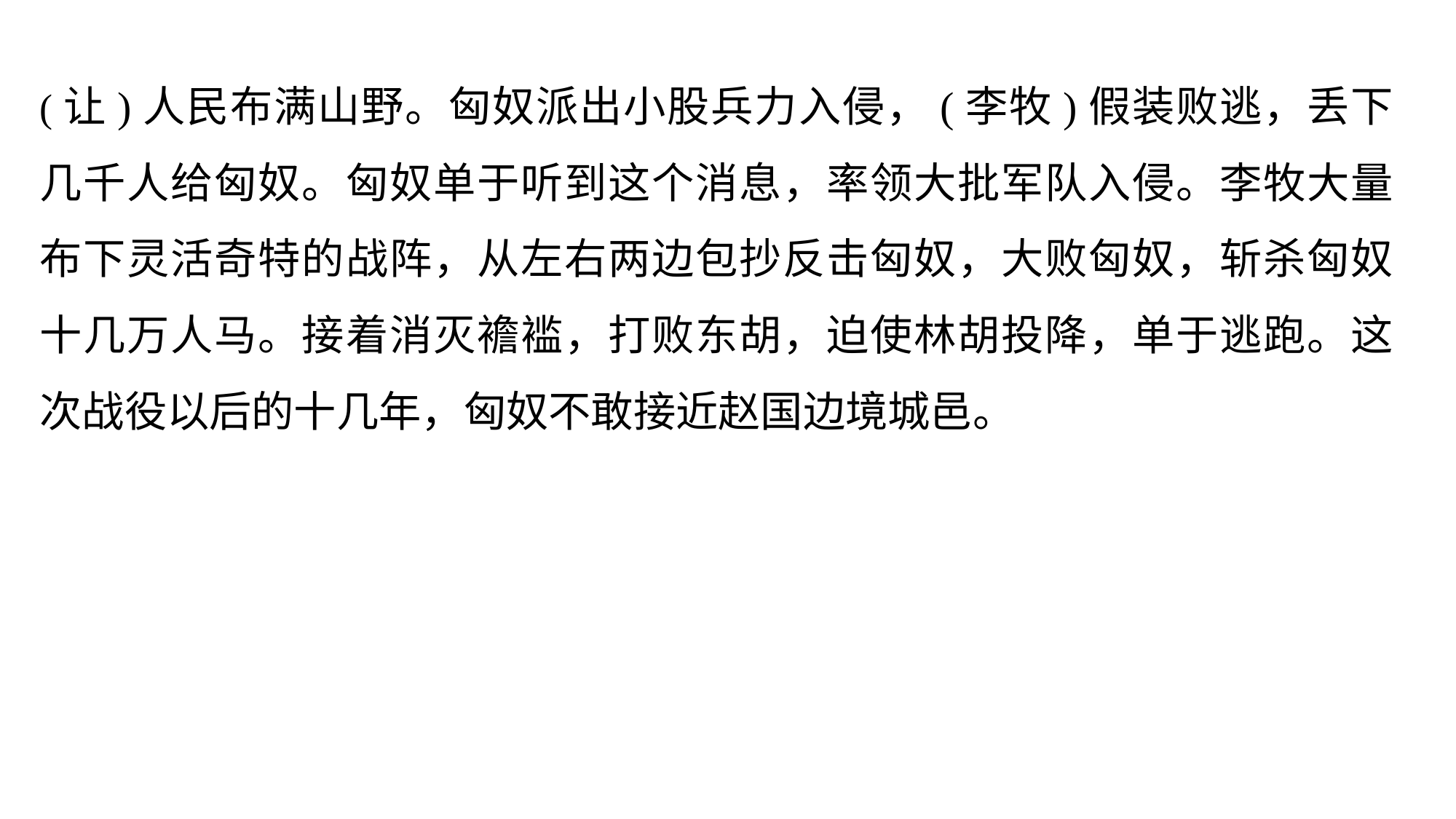

(让)人民布满山野。匈奴派出小股兵力入侵，(李牧)假装败逃，丢下几千人给匈奴。匈奴单于听到这个消息，率领大批军队入侵。李牧大量布下灵活奇特的战阵，从左右两边包抄反击匈奴，大败匈奴，斩杀匈奴十几万人马。接着消灭襜褴，打败东胡，迫使林胡投降，单于逃跑。这次战役以后的十几年，匈奴不敢接近赵国边境城邑。